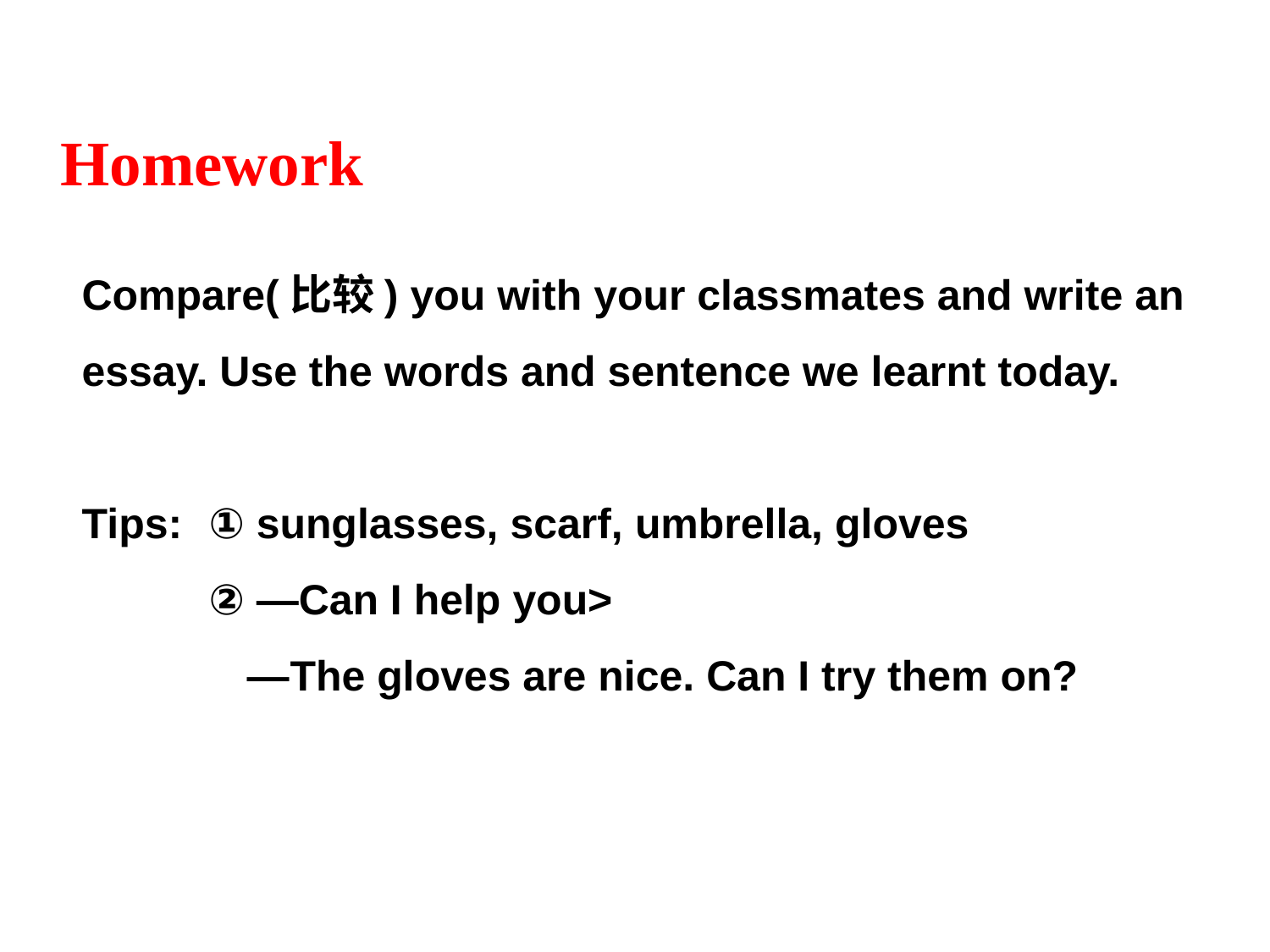

Homework
Compare(比较) you with your classmates and write an essay. Use the words and sentence we learnt today.

Tips: 	① sunglasses, scarf, umbrella, gloves
	② —Can I help you>
              —The gloves are nice. Can I try them on?